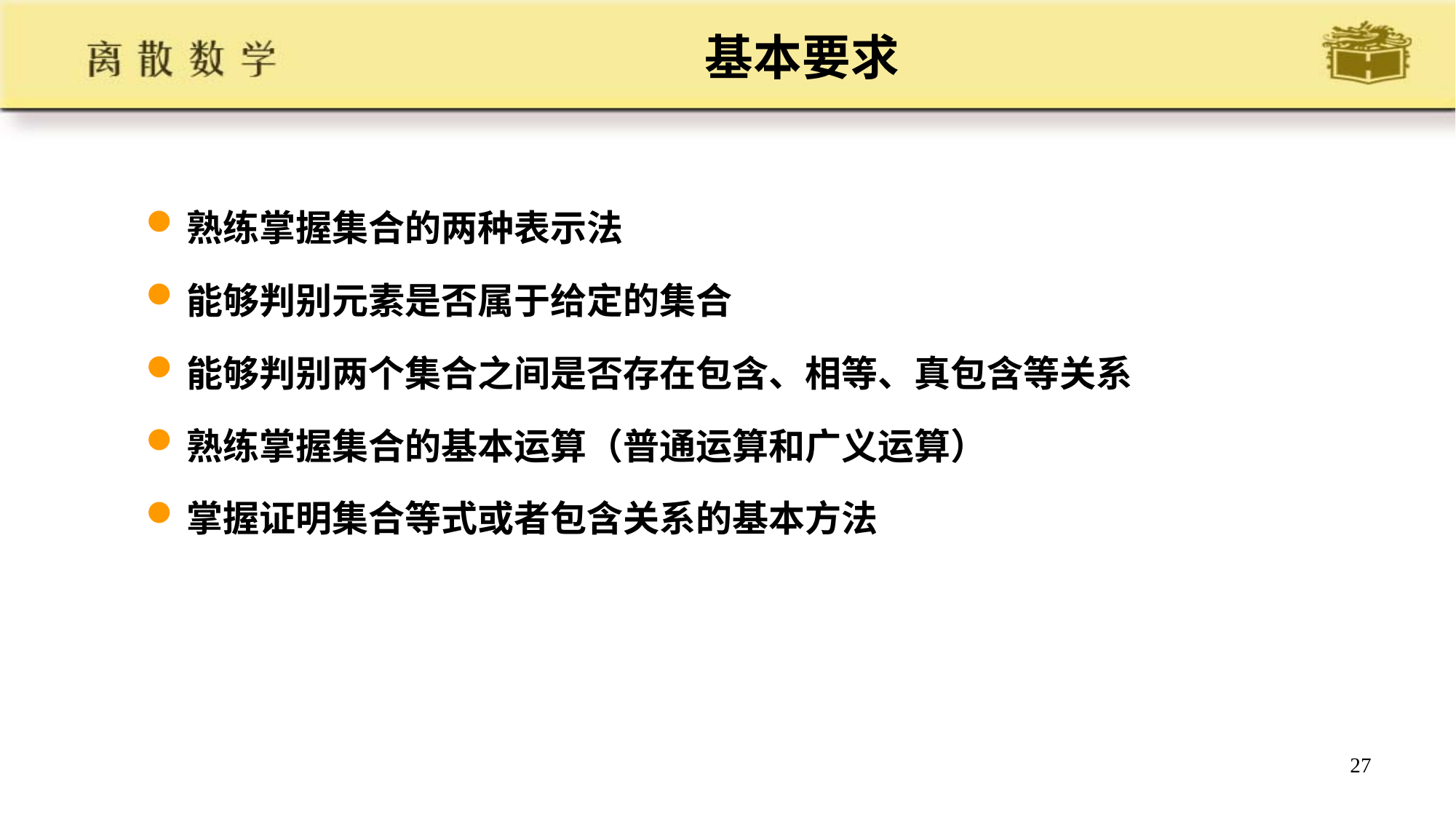

# 基本要求
熟练掌握集合的两种表示法
能够判别元素是否属于给定的集合
能够判别两个集合之间是否存在包含、相等、真包含等关系
熟练掌握集合的基本运算（普通运算和广义运算）
掌握证明集合等式或者包含关系的基本方法
27